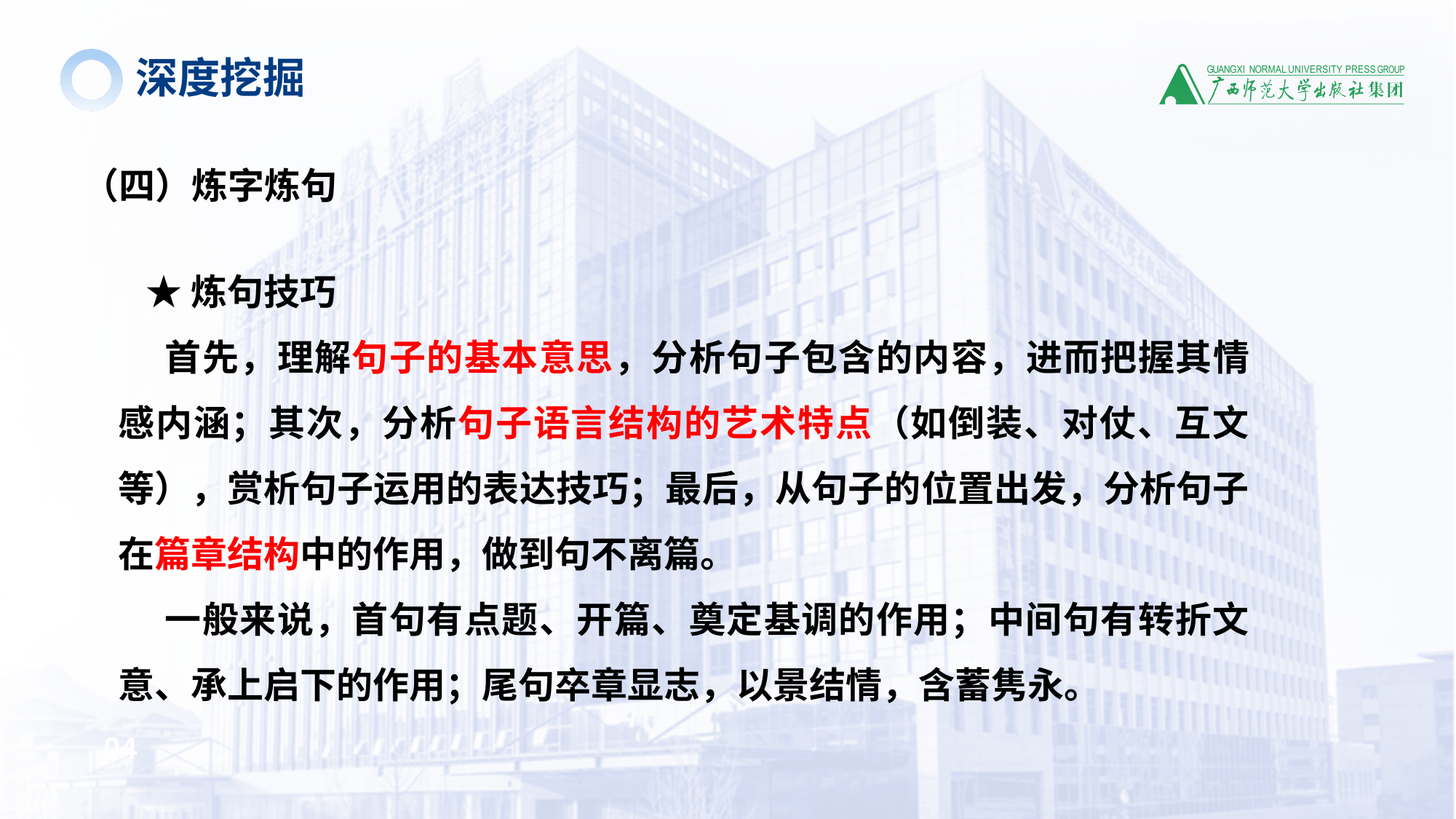

深度挖掘

（四）炼字炼句
    ★炼句技巧
    首先，理解句子的基本意思，分析句子包含的内容，进而把握其情感内涵；其次，分析句子语言结构的艺术特点（如倒装、对仗、互文等），赏析句子运用的表达技巧；最后，从句子的位置出发，分析句子在篇章结构中的作用，做到句不离篇。
    一般来说，首句有点题、开篇、奠定基调的作用；中间句有转折文意、承上启下的作用；尾句卒章显志，以景结情，含蓄隽永。
04